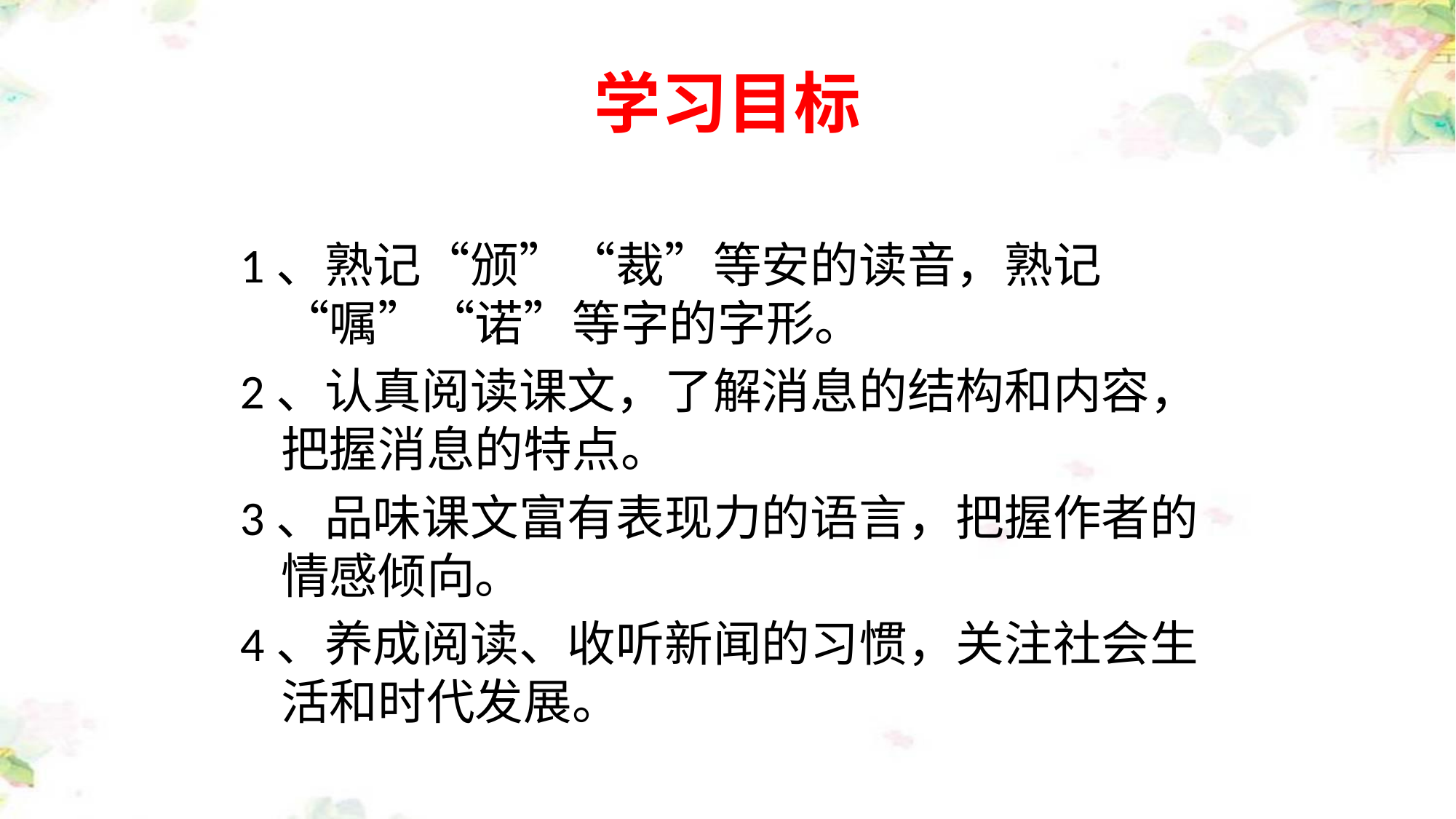

# 学习目标
1、熟记“颁”“裁”等安的读音，熟记“嘱”“诺”等字的字形。
2、认真阅读课文，了解消息的结构和内容，把握消息的特点。
3、品味课文富有表现力的语言，把握作者的情感倾向。
4、养成阅读、收听新闻的习惯，关注社会生活和时代发展。